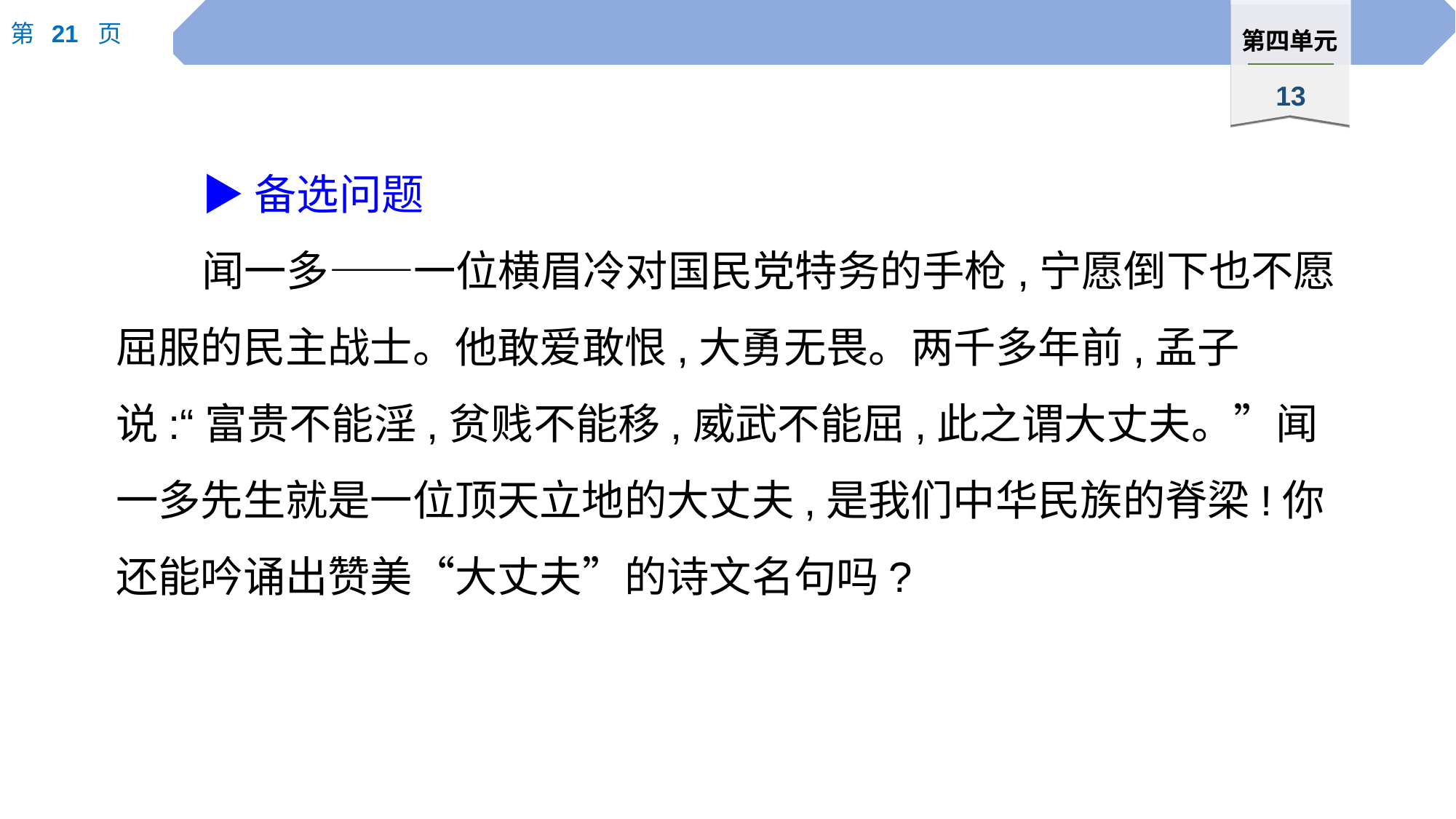

▶备选问题
闻一多——一位横眉冷对国民党特务的手枪,宁愿倒下也不愿屈服的民主战士。他敢爱敢恨,大勇无畏。两千多年前,孟子说:“富贵不能淫,贫贱不能移,威武不能屈,此之谓大丈夫。”闻一多先生就是一位顶天立地的大丈夫,是我们中华民族的脊梁!你还能吟诵出赞美“大丈夫”的诗文名句吗?